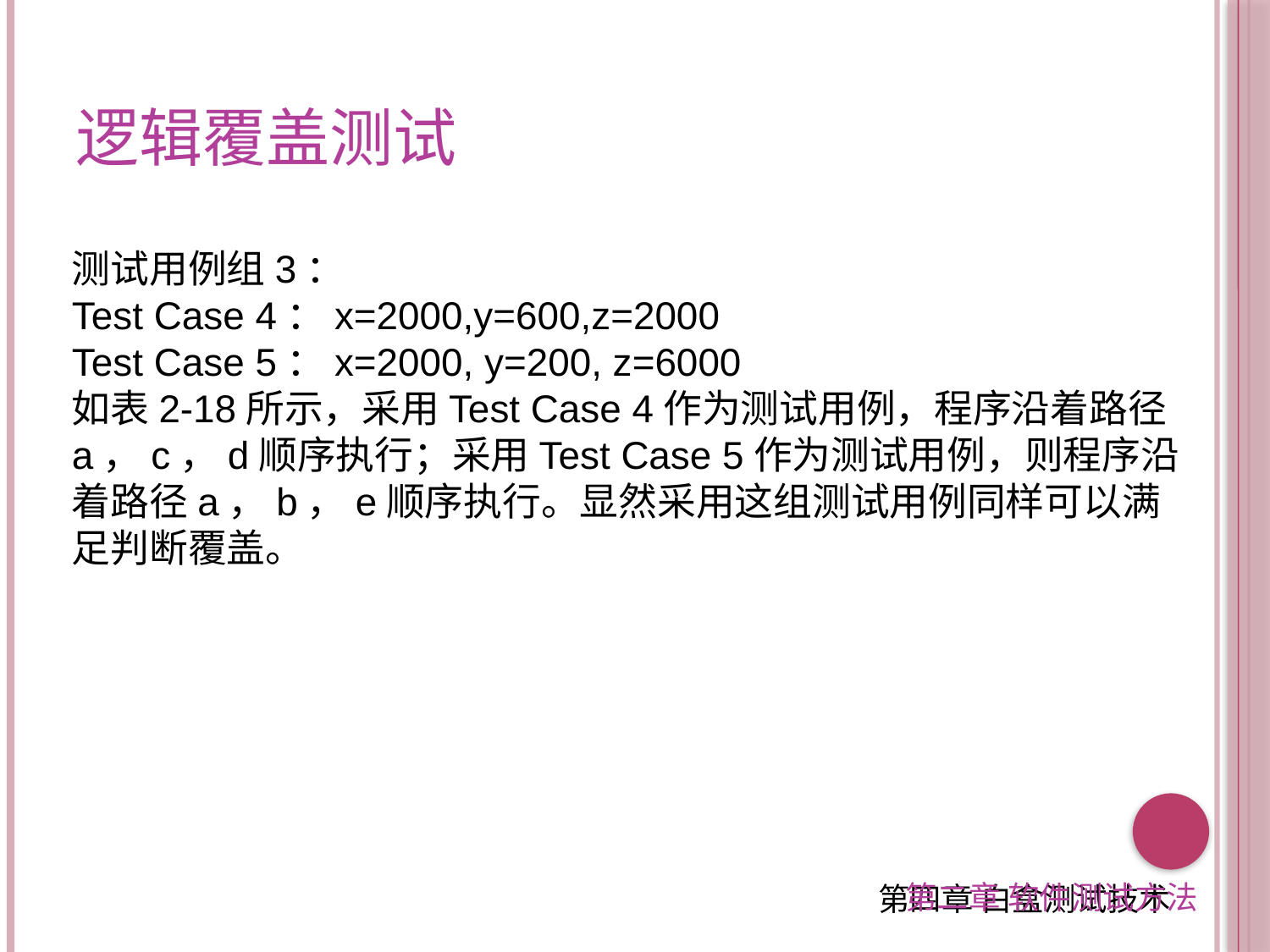

逻辑覆盖测试
测试用例组3：
Test Case 4：x=2000,y=600,z=2000
Test Case 5：x=2000, y=200, z=6000
如表2-18所示，采用Test Case 4作为测试用例，程序沿着路径a，c，d顺序执行；采用Test Case 5作为测试用例，则程序沿着路径a，b，e顺序执行。显然采用这组测试用例同样可以满足判断覆盖。
第二章 软件测试方法